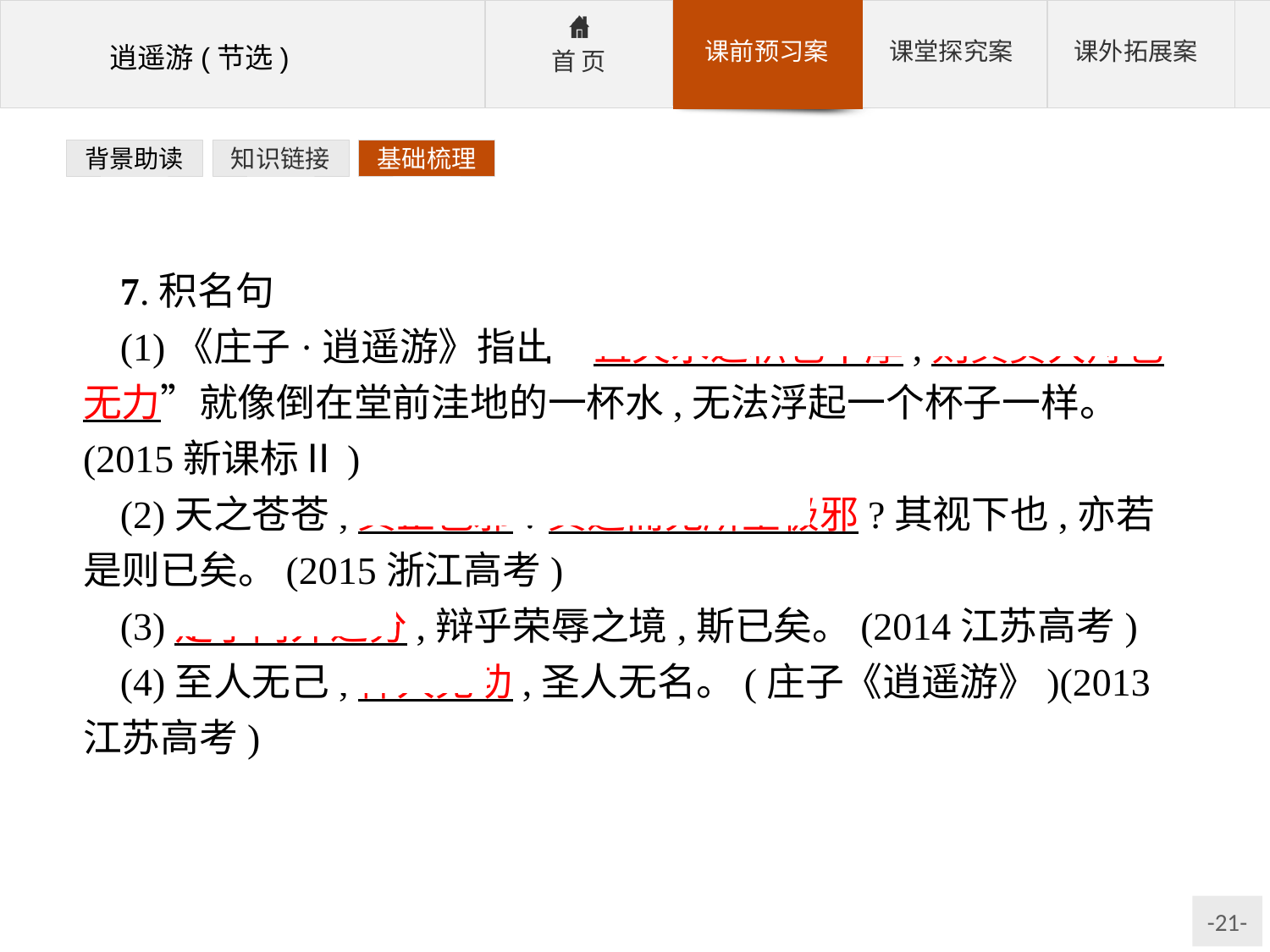

背景助读
知识链接
基础梳理
7.积名句
(1)《庄子·逍遥游》指出“且夫水之积也不厚,则其负大舟也无力”就像倒在堂前洼地的一杯水,无法浮起一个杯子一样。(2015新课标Ⅱ)
(2)天之苍苍,其正色邪?其远而无所至极邪?其视下也,亦若是则已矣。(2015浙江高考)
(3)定乎内外之分,辩乎荣辱之境,斯已矣。(2014江苏高考)
(4)至人无己,神人无功,圣人无名。(庄子《逍遥游》)(2013江苏高考)